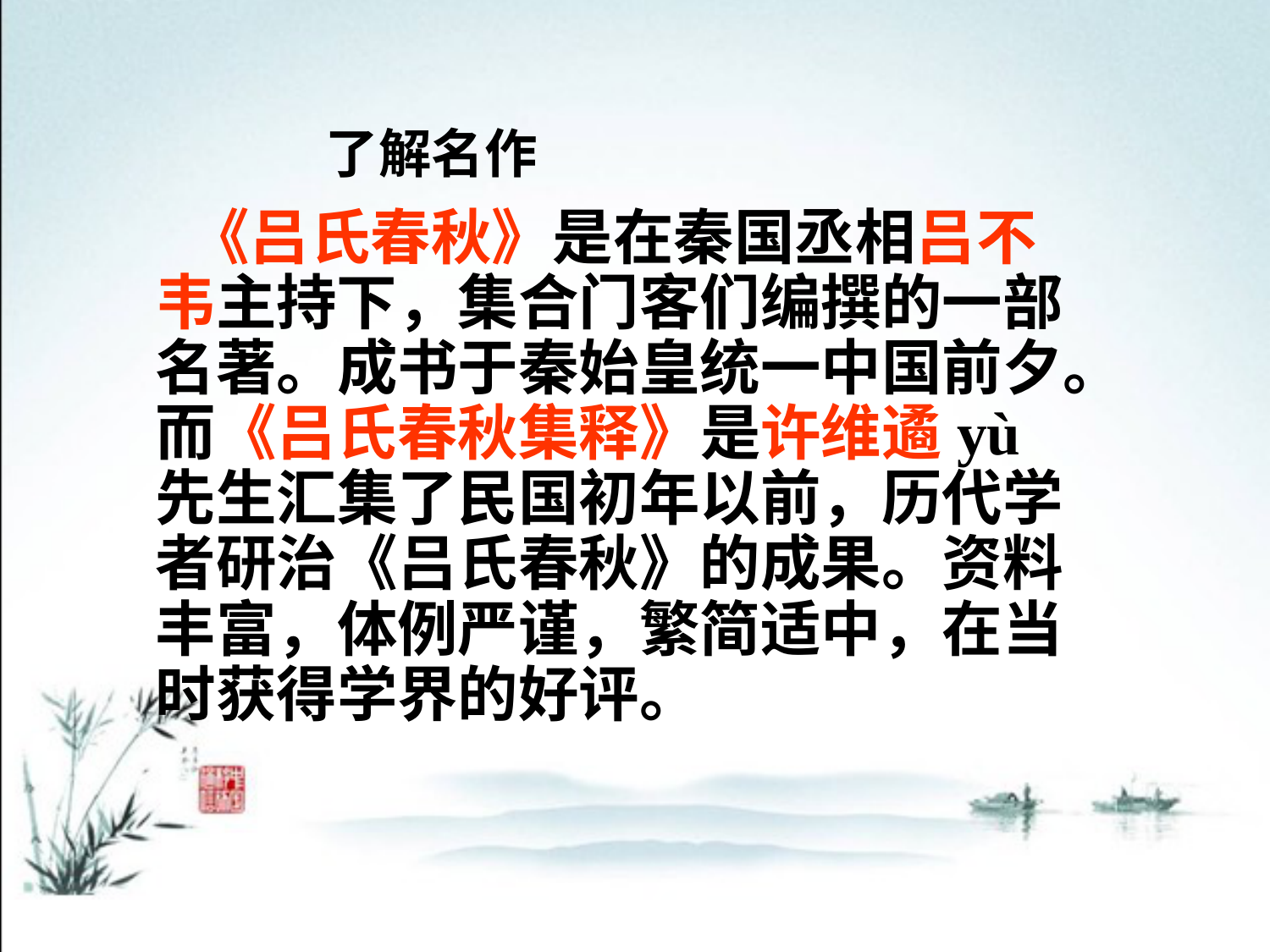

了解名作

           《吕氏春秋》是在秦国丞相吕不韦主持下，集合门客们编撰的一部名著。成书于秦始皇统一中国前夕。而《吕氏春秋集释》是许维遹yù先生汇集了民国初年以前，历代学者研治《吕氏春秋》的成果。资料丰富，体例严谨，繁简适中，在当时获得学界的好评。